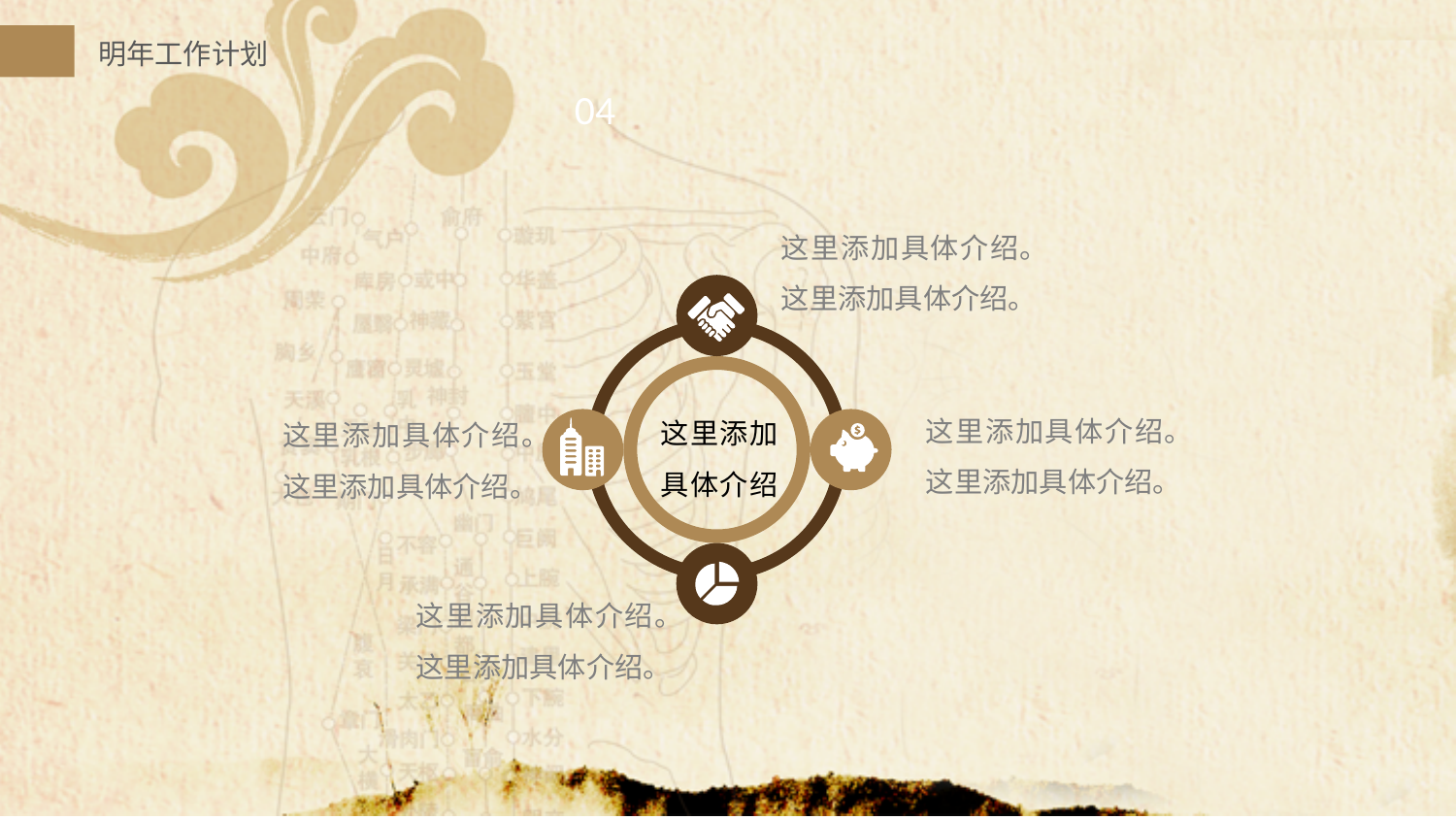

04
这里添加具体介绍。这里添加具体介绍。

这里添加具体介绍。这里添加具体介绍。
这里添加具体介绍。这里添加具体介绍。
这里添加具体介绍

这里添加具体介绍。这里添加具体介绍。